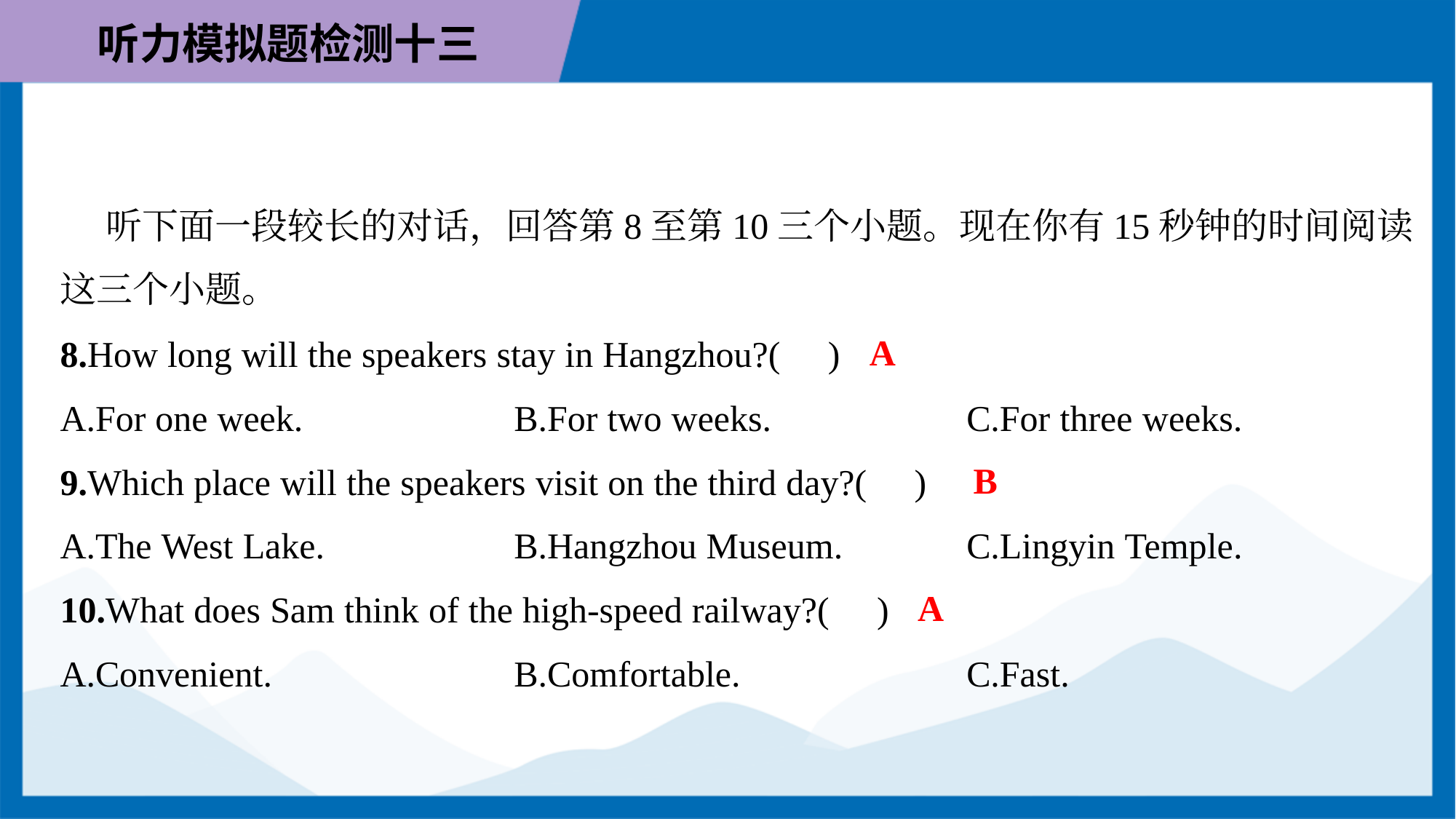

听下面一段较长的对话，回答第8至第10三个小题。现在你有15秒钟的时间阅读
这三个小题。
A
8.How long will the speakers stay in Hangzhou?(     )
A.For one week.	B.For two weeks.	C.For three weeks.
B
9.Which place will the speakers visit on the third day?(     )
A.The West Lake.	B.Hangzhou Museum.	C.Lingyin Temple.
A
10.What does Sam think of the high-speed railway?(     )
A.Convenient.	B.Comfortable.	C.Fast.